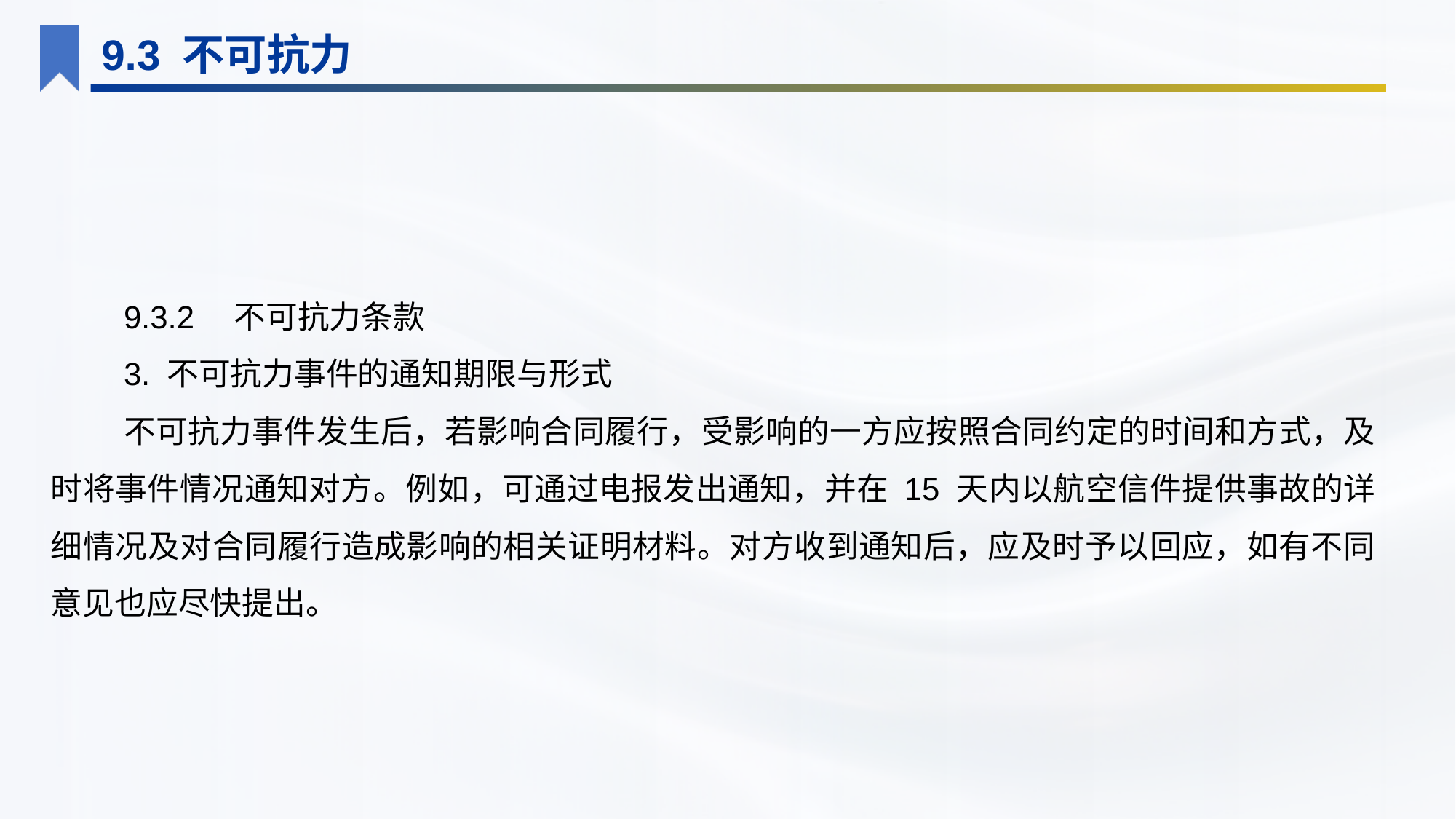

9.3 不可抗力
9.3.2　不可抗力条款
3. 不可抗力事件的通知期限与形式
不可抗力事件发生后，若影响合同履行，受影响的一方应按照合同约定的时间和方式，及时将事件情况通知对方。例如，可通过电报发出通知，并在 15 天内以航空信件提供事故的详细情况及对合同履行造成影响的相关证明材料。对方收到通知后，应及时予以回应，如有不同意见也应尽快提出。